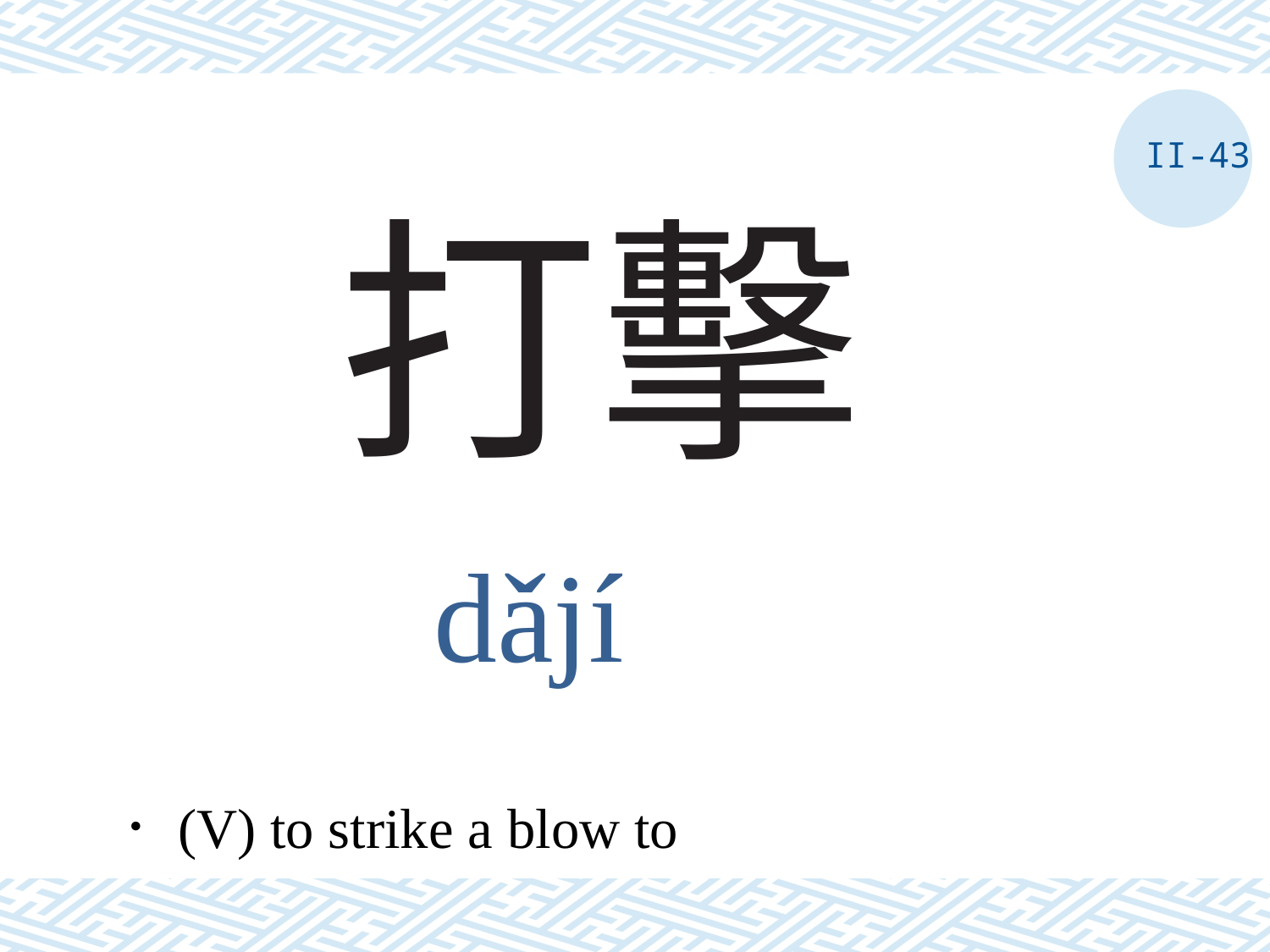

II-43

# 打擊
dǎjí
．(V) to strike a blow to